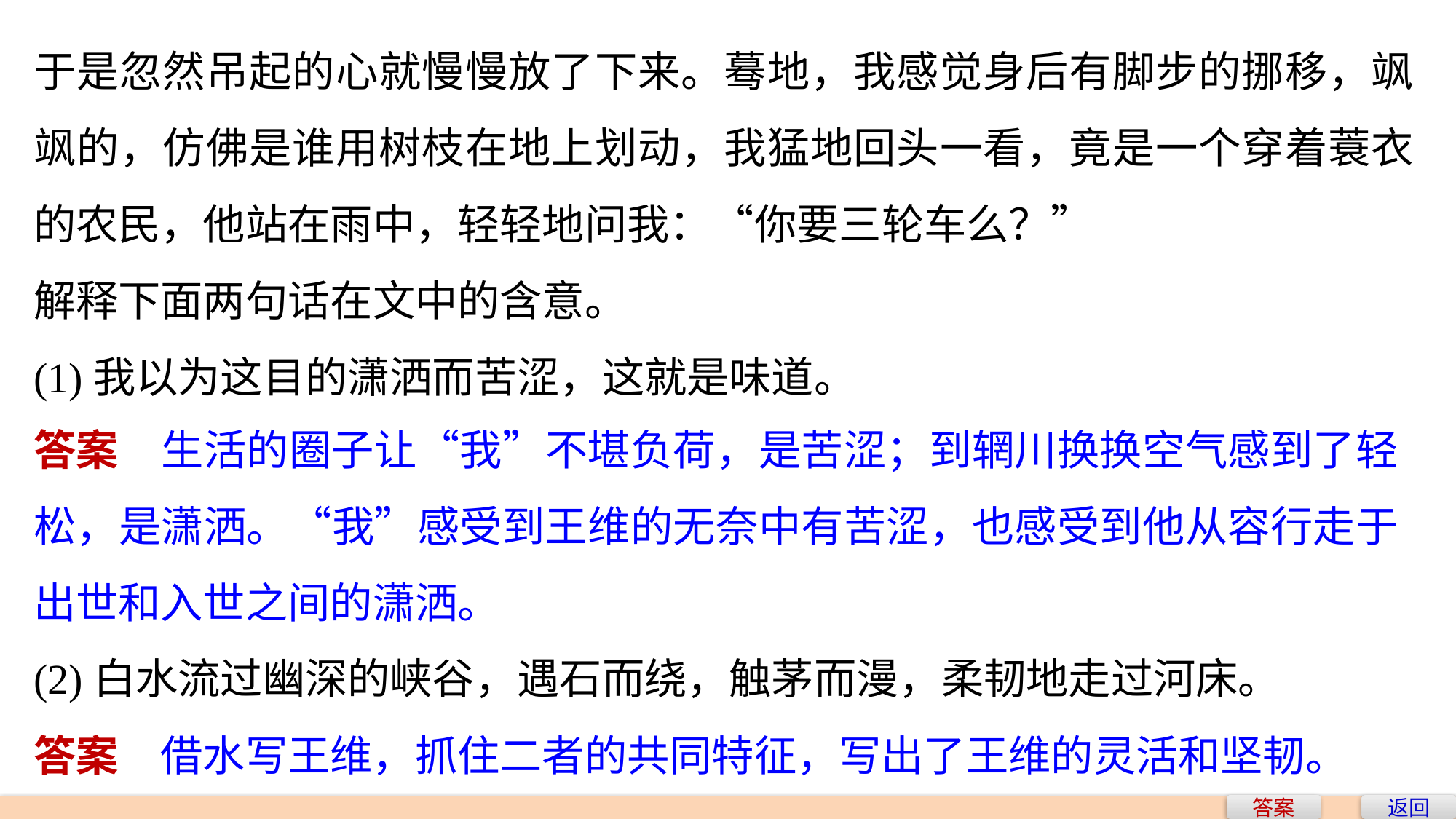

于是忽然吊起的心就慢慢放了下来。蓦地，我感觉身后有脚步的挪移，飒飒的，仿佛是谁用树枝在地上划动，我猛地回头一看，竟是一个穿着蓑衣的农民，他站在雨中，轻轻地问我：“你要三轮车么？”
解释下面两句话在文中的含意。
(1)我以为这目的潇洒而苦涩，这就是味道。
答案　生活的圈子让“我”不堪负荷，是苦涩；到辋川换换空气感到了轻松，是潇洒。“我”感受到王维的无奈中有苦涩，也感受到他从容行走于出世和入世之间的潇洒。
(2)白水流过幽深的峡谷，遇石而绕，触茅而漫，柔韧地走过河床。
答案　借水写王维，抓住二者的共同特征，写出了王维的灵活和坚韧。
答案
返回